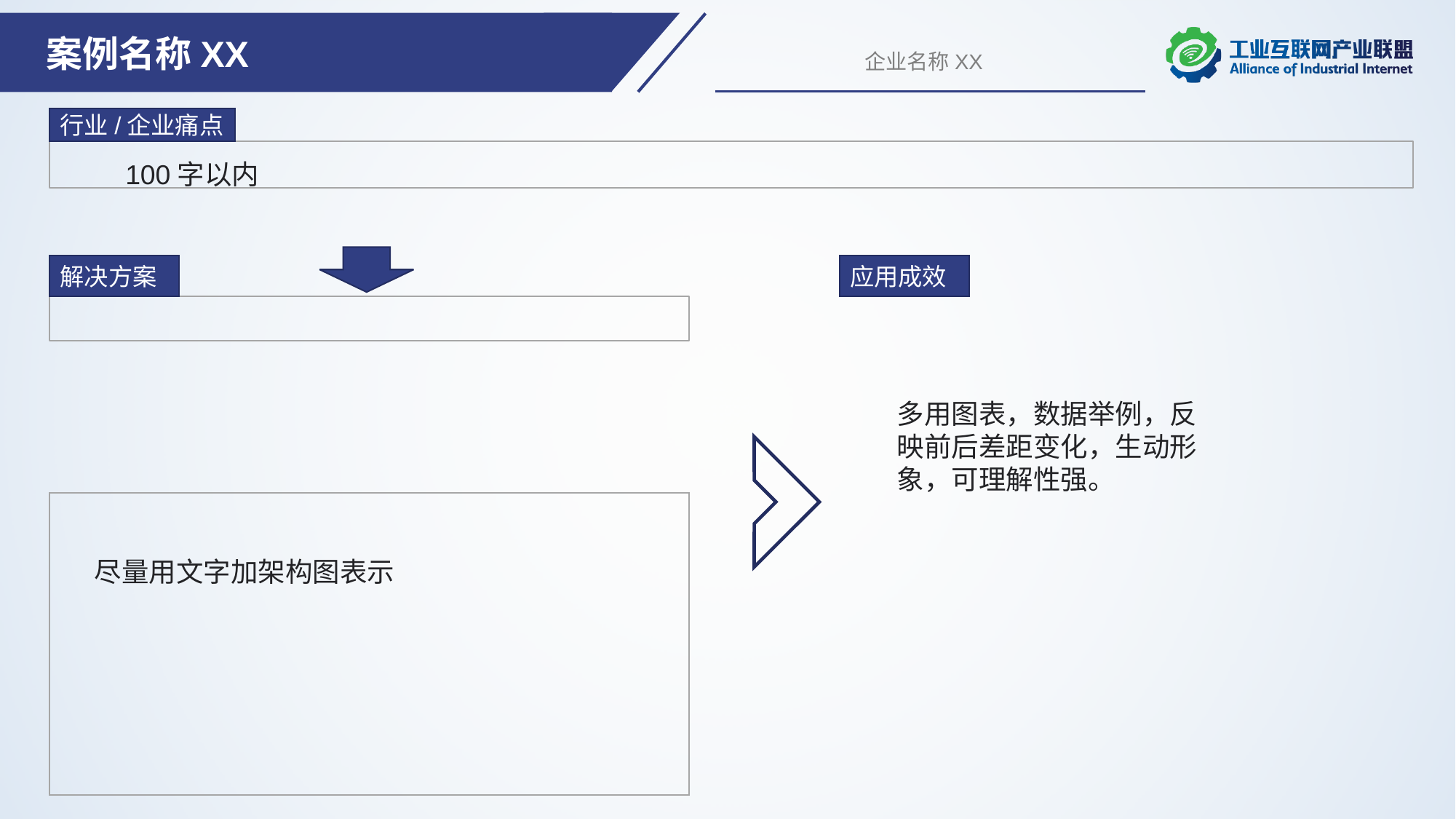

案例名称XX
企业名称XX
行业/企业痛点

100字以内

解决方案
应用成效

多用图表，数据举例，反映前后差距变化，生动形象，可理解性强。

尽量用文字加架构图表示